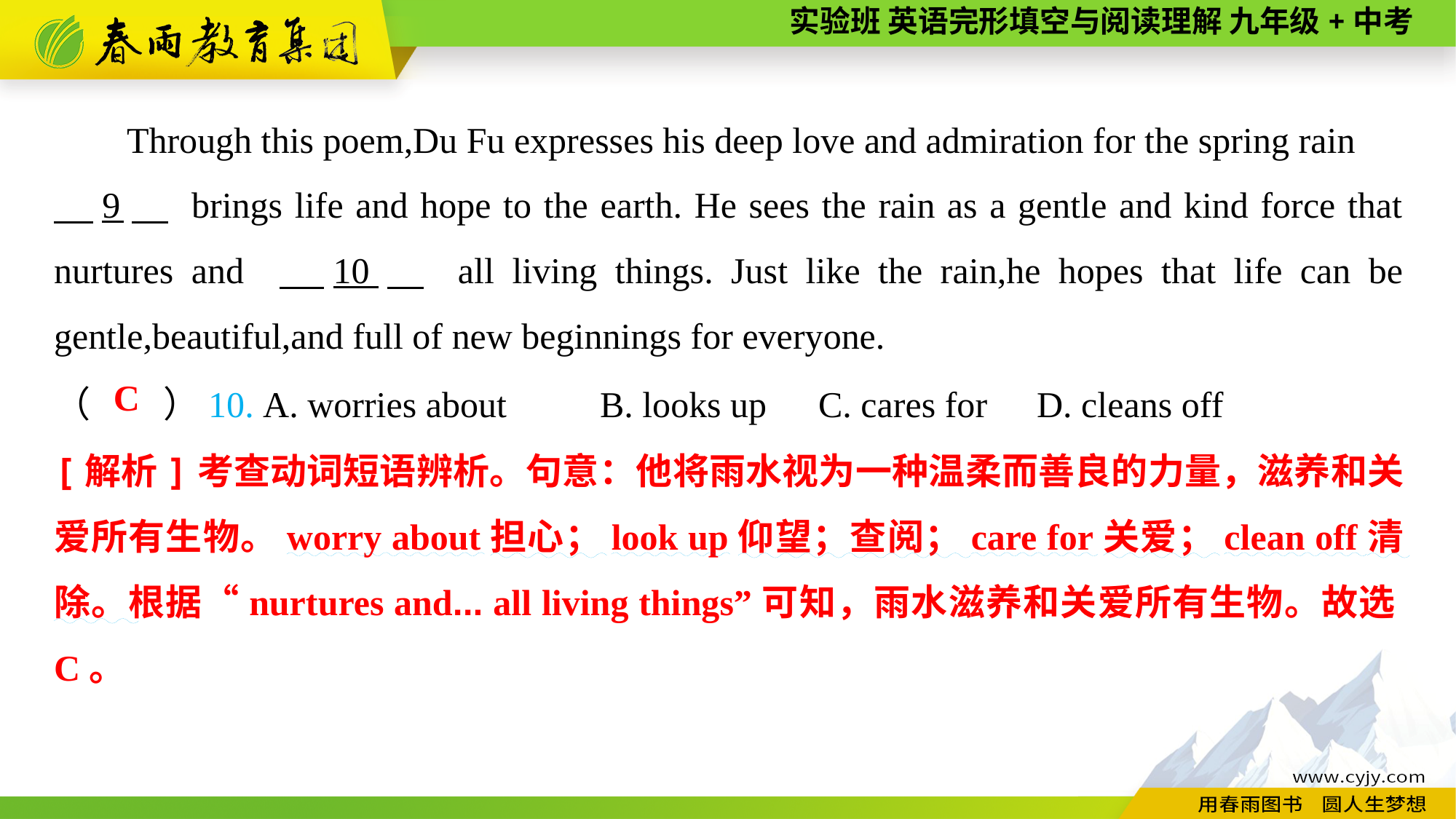

Through this poem,Du Fu expresses his deep love and admiration for the spring rain
　9　 brings life and hope to the earth. He sees the rain as a gentle and kind force that nurtures and 　10　 all living things. Just like the rain,he hopes that life can be gentle,beautiful,and full of new beginnings for everyone.
（　　）10. A. worries about	B. looks up	C. cares for	D. cleans off
C
[解析]考查动词短语辨析。句意：他将雨水视为一种温柔而善良的力量，滋养和关爱所有生物。worry about担心；look up仰望；查阅；care for关爱；clean off清除。根据“nurtures and... all living things”可知，雨水滋养和关爱所有生物。故选C。